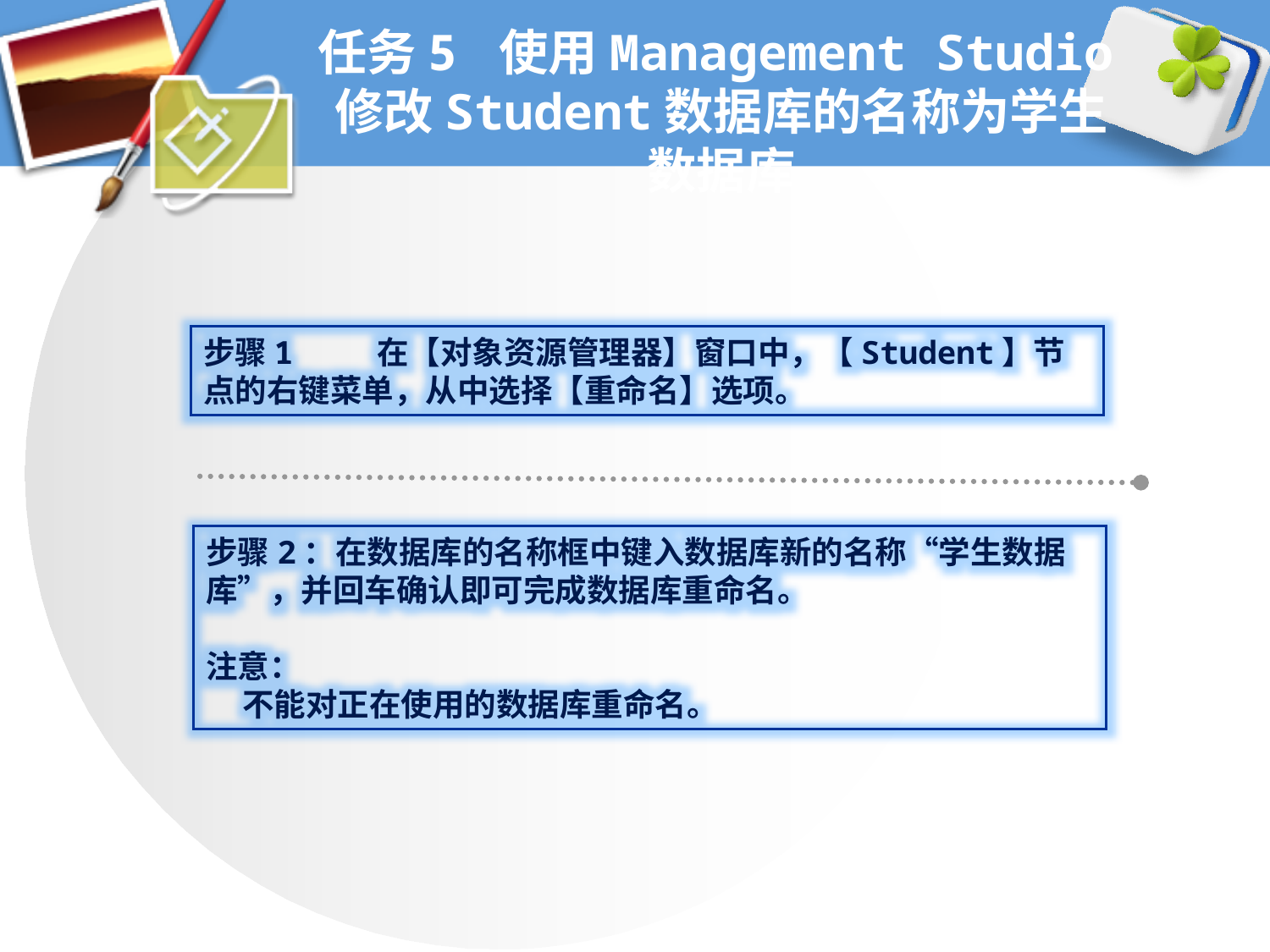

# 任务5 使用Management Studio修改Student数据库的名称为学生数据库
步骤1    在【对象资源管理器】窗口中，【Student】节点的右键菜单，从中选择【重命名】选项。

步骤2：在数据库的名称框中键入数据库新的名称“学生数据库”，并回车确认即可完成数据库重命名。

注意：
    不能对正在使用的数据库重命名。